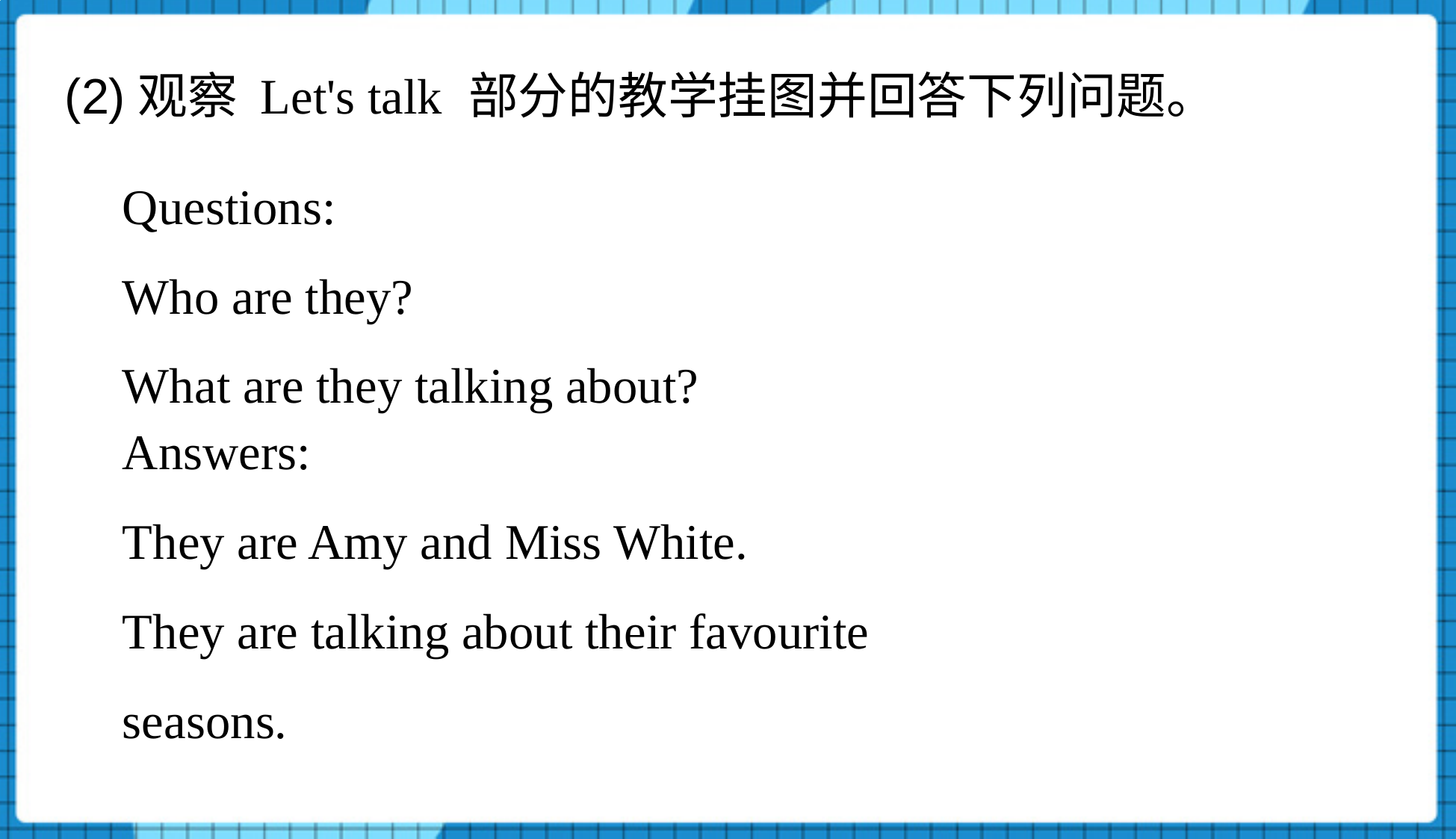

(2)观察 Let's talk 部分的教学挂图并回答下列问题。
Questions:
Who are they?
What are they talking about?
Answers:
They are Amy and Miss White.
They are talking about their favourite seasons.